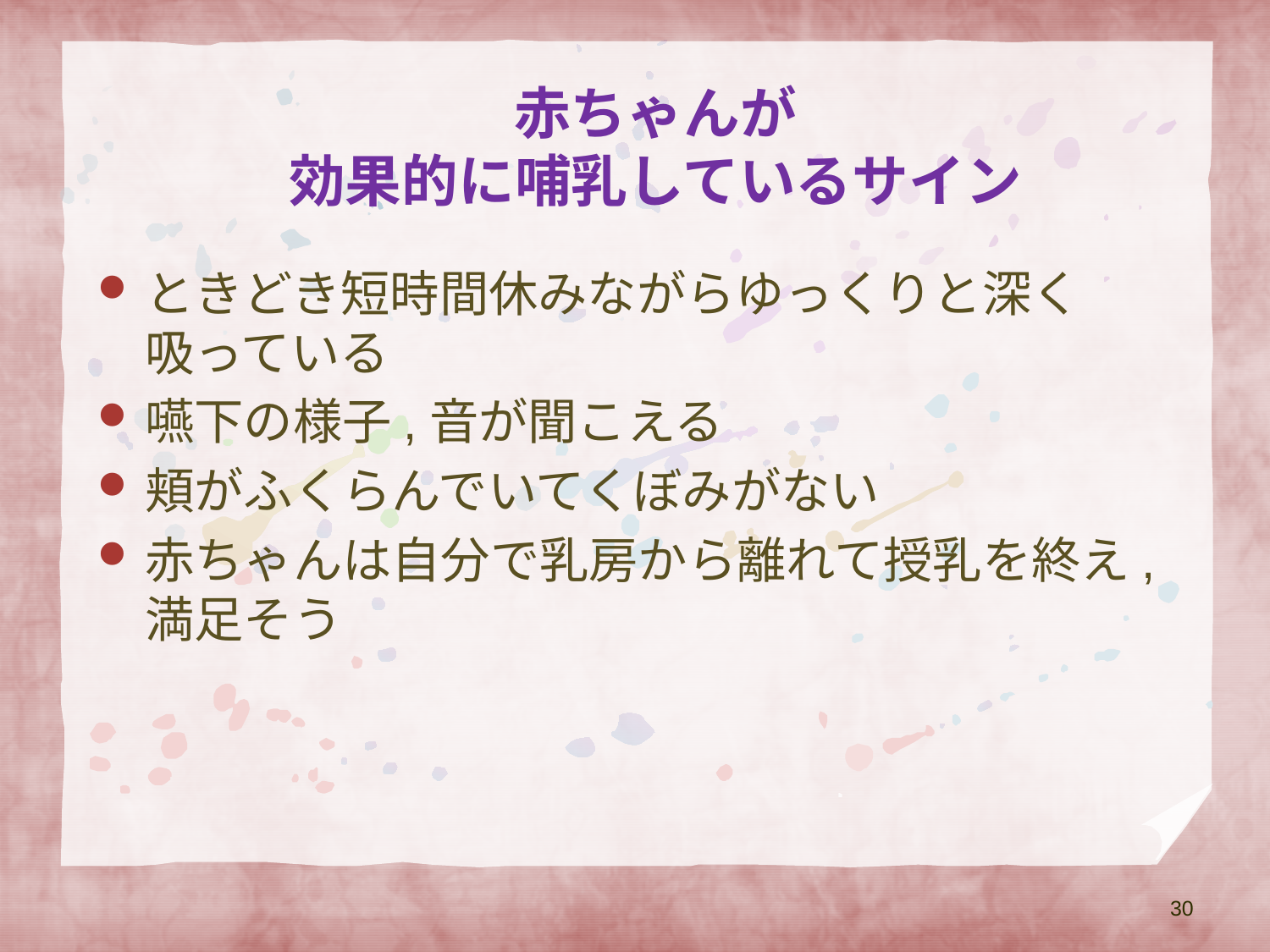

# 赤ちゃんが 効果的に哺乳しているサイン
ときどき短時間休みながらゆっくりと深く吸っている
嚥下の様子,音が聞こえる
頬がふくらんでいてくぼみがない
赤ちゃんは自分で乳房から離れて授乳を終え,満足そう
30